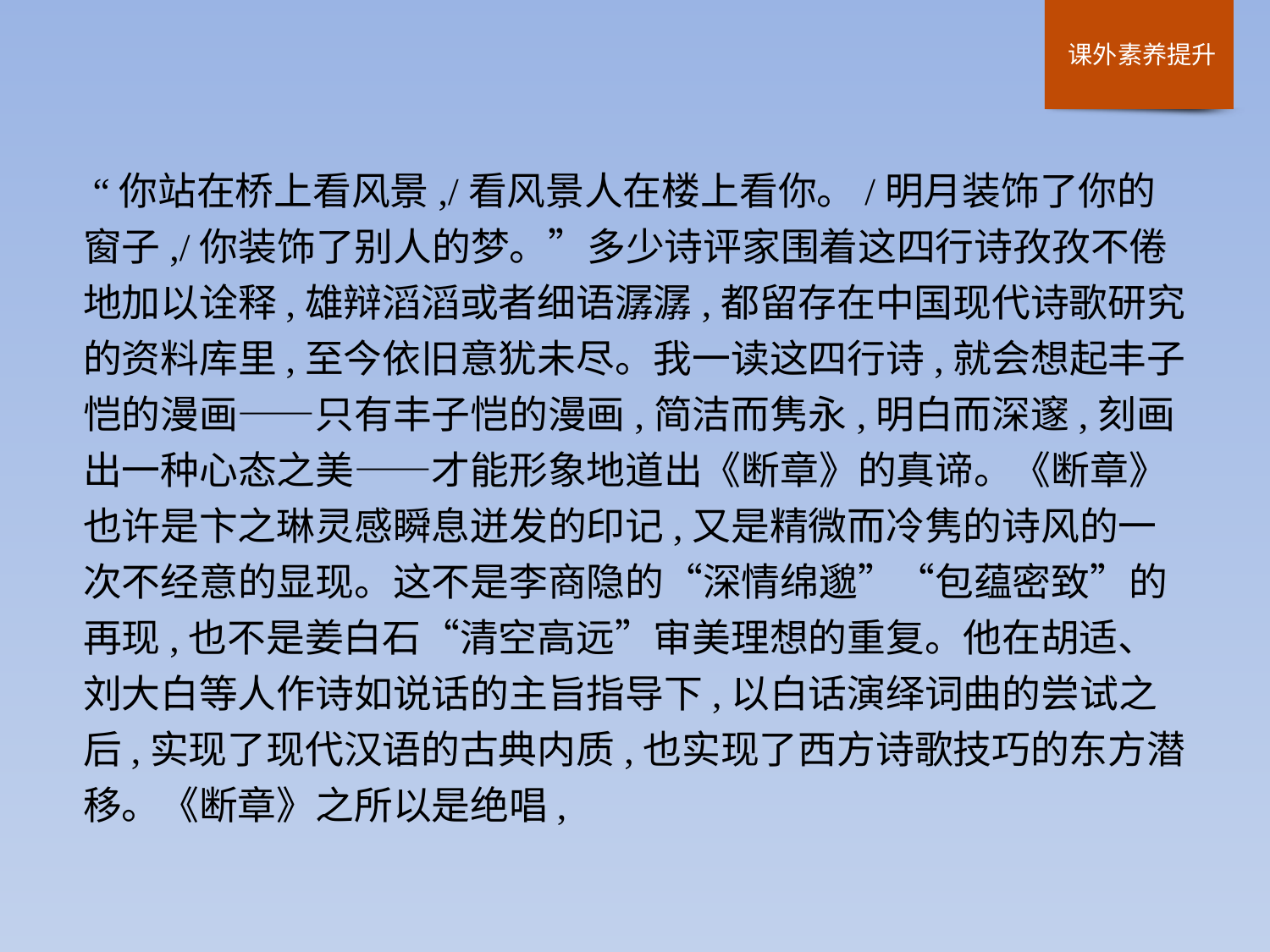

“你站在桥上看风景,/看风景人在楼上看你。/明月装饰了你的窗子,/你装饰了别人的梦。”多少诗评家围着这四行诗孜孜不倦地加以诠释,雄辩滔滔或者细语潺潺,都留存在中国现代诗歌研究的资料库里,至今依旧意犹未尽。我一读这四行诗,就会想起丰子恺的漫画——只有丰子恺的漫画,简洁而隽永,明白而深邃,刻画出一种心态之美——才能形象地道出《断章》的真谛。《断章》也许是卞之琳灵感瞬息迸发的印记,又是精微而冷隽的诗风的一次不经意的显现。这不是李商隐的“深情绵邈”“包蕴密致”的再现,也不是姜白石“清空高远”审美理想的重复。他在胡适、刘大白等人作诗如说话的主旨指导下,以白话演绎词曲的尝试之后,实现了现代汉语的古典内质,也实现了西方诗歌技巧的东方潜移。《断章》之所以是绝唱,